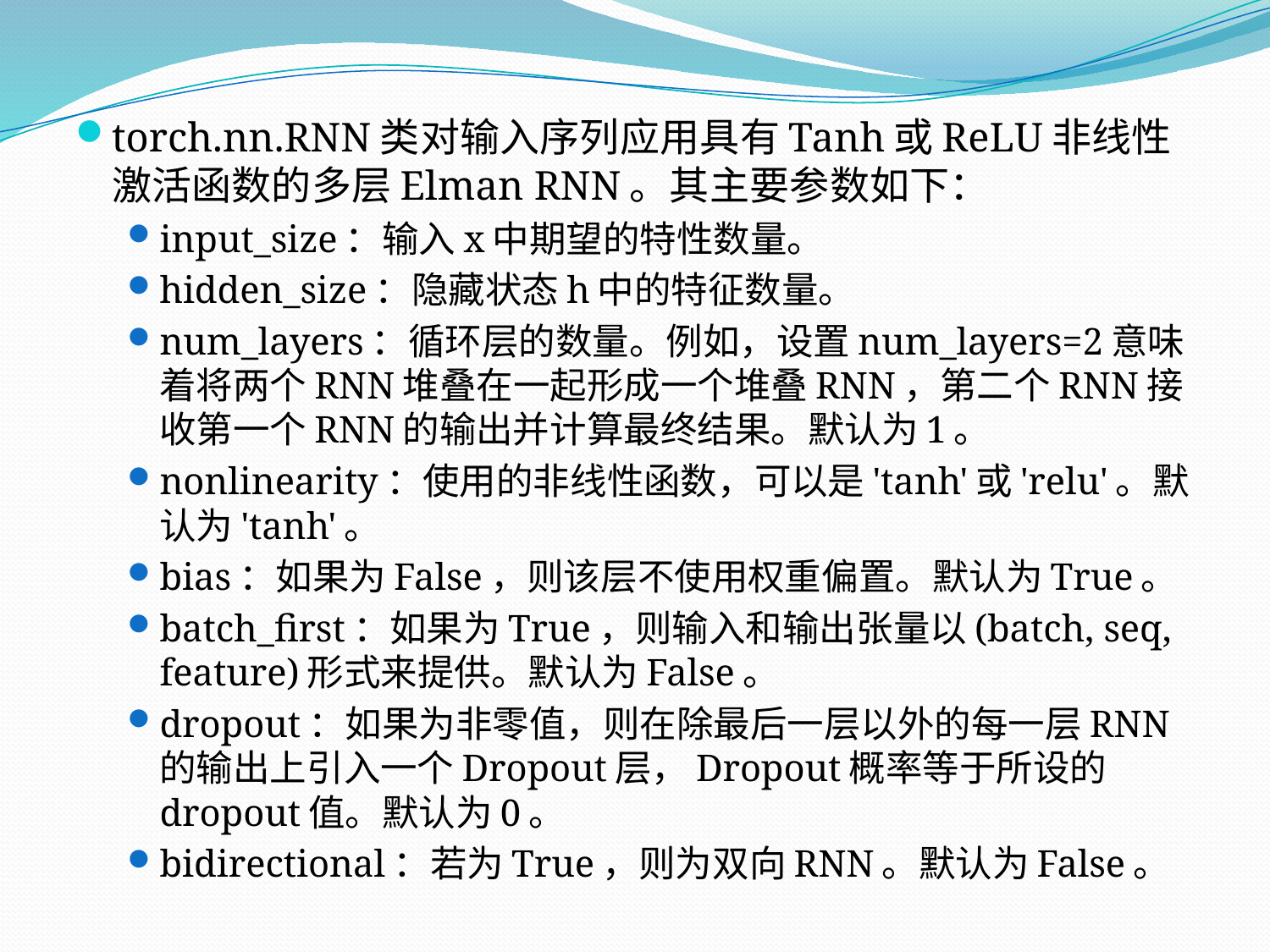

torch.nn.RNN类对输入序列应用具有Tanh或ReLU非线性激活函数的多层Elman RNN。其主要参数如下：
input_size：输入x中期望的特性数量。
hidden_size：隐藏状态h中的特征数量。
num_layers：循环层的数量。例如，设置num_layers=2意味着将两个RNN堆叠在一起形成一个堆叠RNN，第二个RNN接收第一个RNN的输出并计算最终结果。默认为1。
nonlinearity：使用的非线性函数，可以是'tanh'或'relu'。默认为'tanh'。
bias：如果为False，则该层不使用权重偏置。默认为True。
batch_first：如果为True，则输入和输出张量以(batch, seq, feature)形式来提供。默认为False。
dropout：如果为非零值，则在除最后一层以外的每一层RNN的输出上引入一个Dropout层，Dropout概率等于所设的dropout值。默认为0。
bidirectional：若为True，则为双向RNN。默认为False。